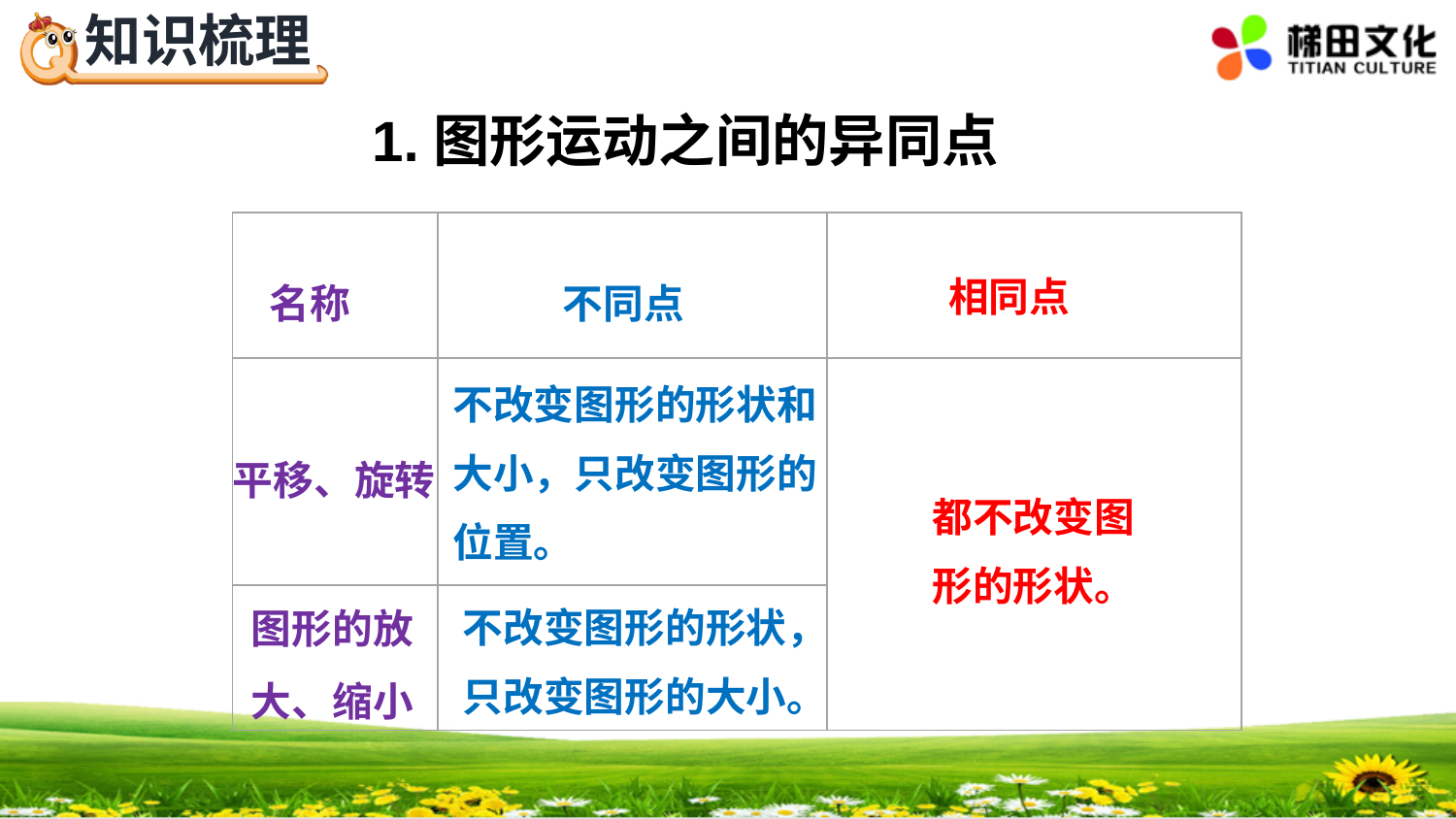

1.图形运动之间的异同点
|  |  |  |
| --- | --- | --- |
|  |  |  |
|  |  |  |
相同点
名称
不同点
不改变图形的形状和大小，只改变图形的位置。
平移、旋转
都不改变图形的形状。
图形的放大、缩小
不改变图形的形状，只改变图形的大小。